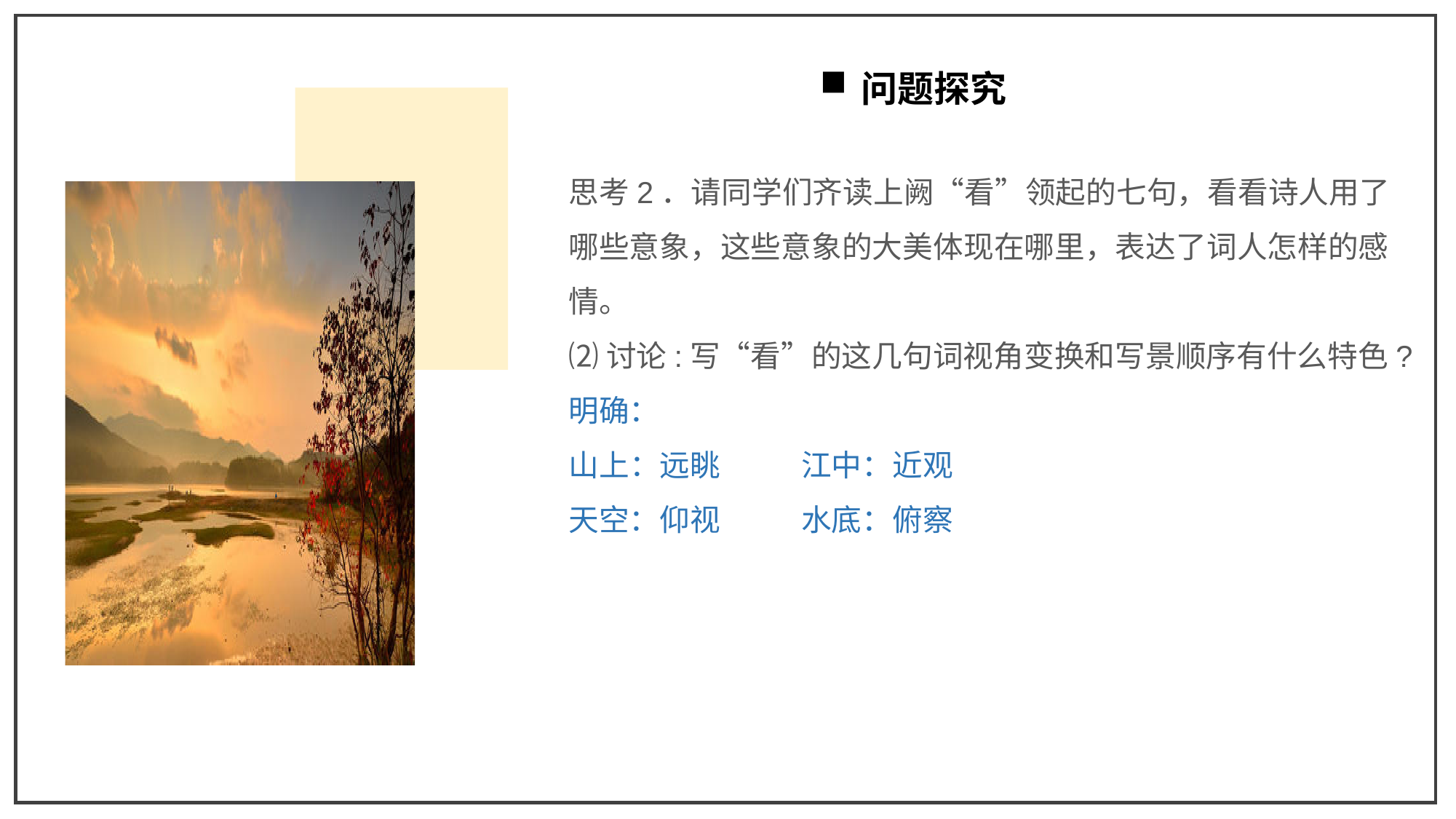

问题探究

思考2．请同学们齐读上阙“看”领起的七句，看看诗人用了哪些意象，这些意象的大美体现在哪里，表达了词人怎样的感情。
⑵讨论:写“看”的这几句词视角变换和写景顺序有什么特色?
明确：
山上：远眺            江中：近观
天空：仰视            水底：俯察